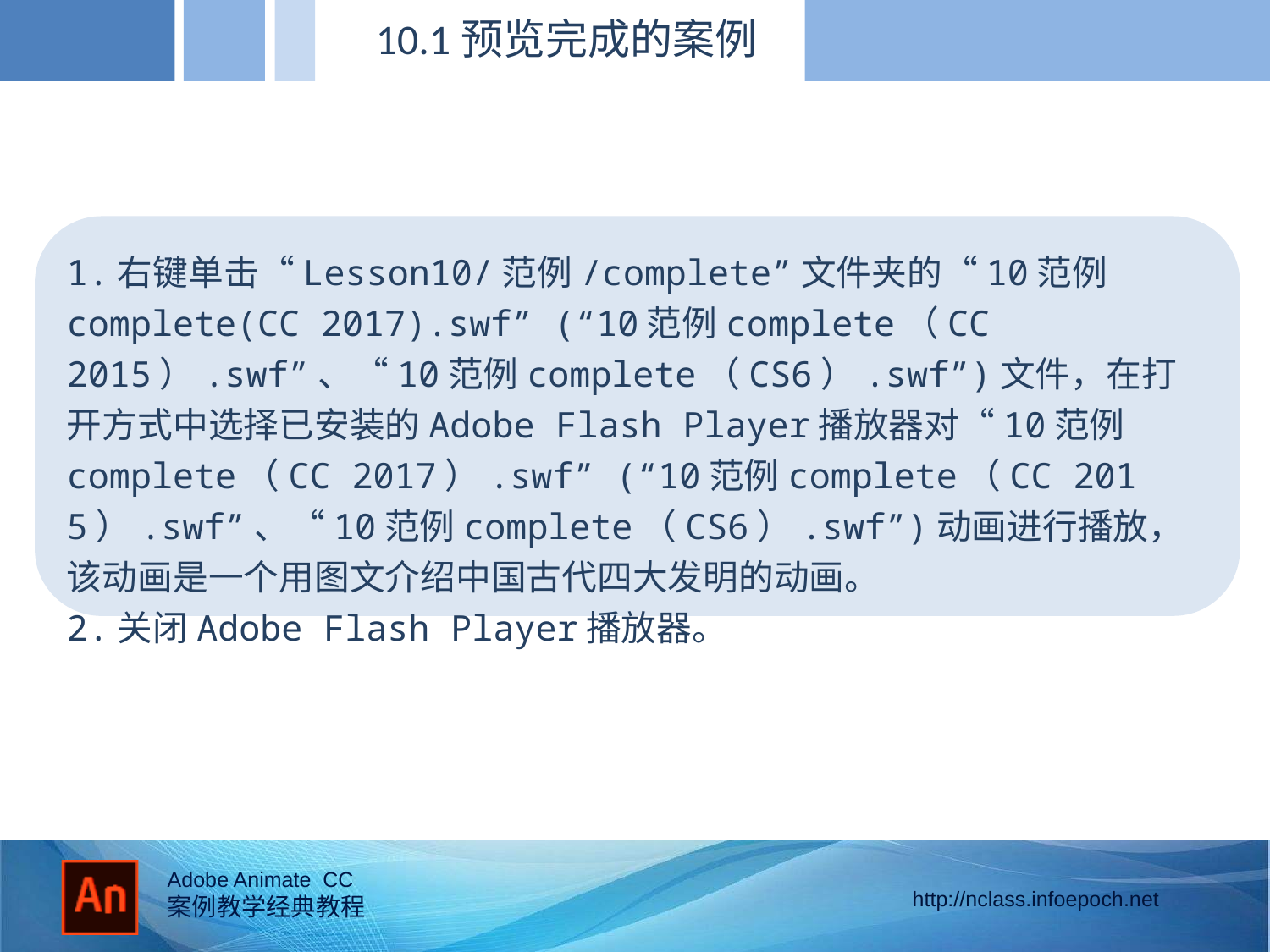

10.1预览完成的案例
1.右键单击“Lesson10/范例/complete”文件夹的“10范例complete(CC 2017).swf” (“10范例complete（CC 2015）.swf”、“10范例complete（CS6）.swf”)文件，在打开方式中选择已安装的Adobe Flash Player播放器对“10范例complete（CC 2017）.swf” (“10范例complete（CC 2015）.swf”、“10范例complete（CS6）.swf”)动画进行播放，该动画是一个用图文介绍中国古代四大发明的动画。
2.关闭Adobe Flash Player播放器。